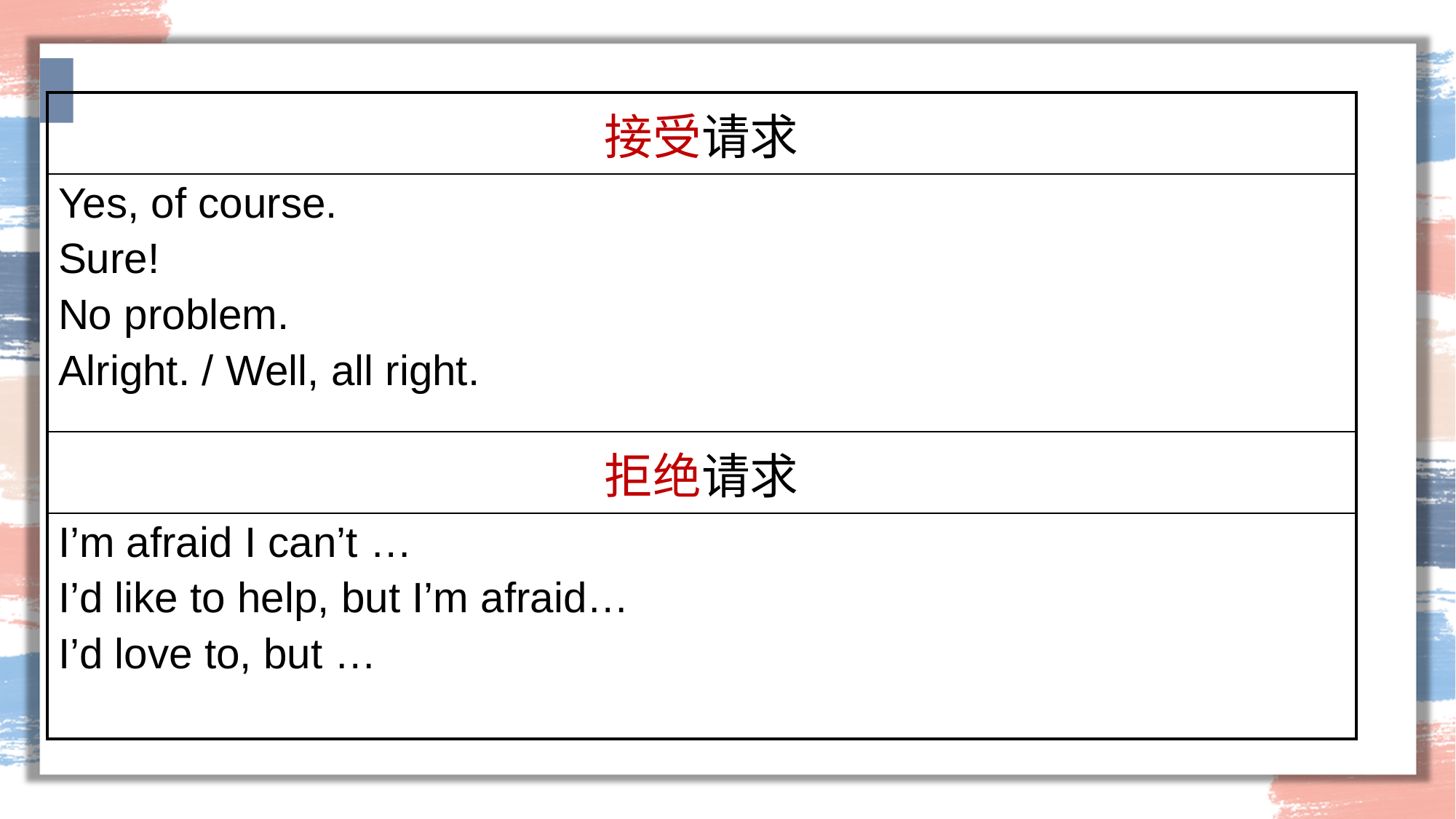

| 接受请求 |
| --- |
| Yes, of course. Sure! No problem. Alright. / Well, all right. |
| 拒绝请求 |
| I’m afraid I can’t … I’d like to help, but I’m afraid… I’d love to, but … |